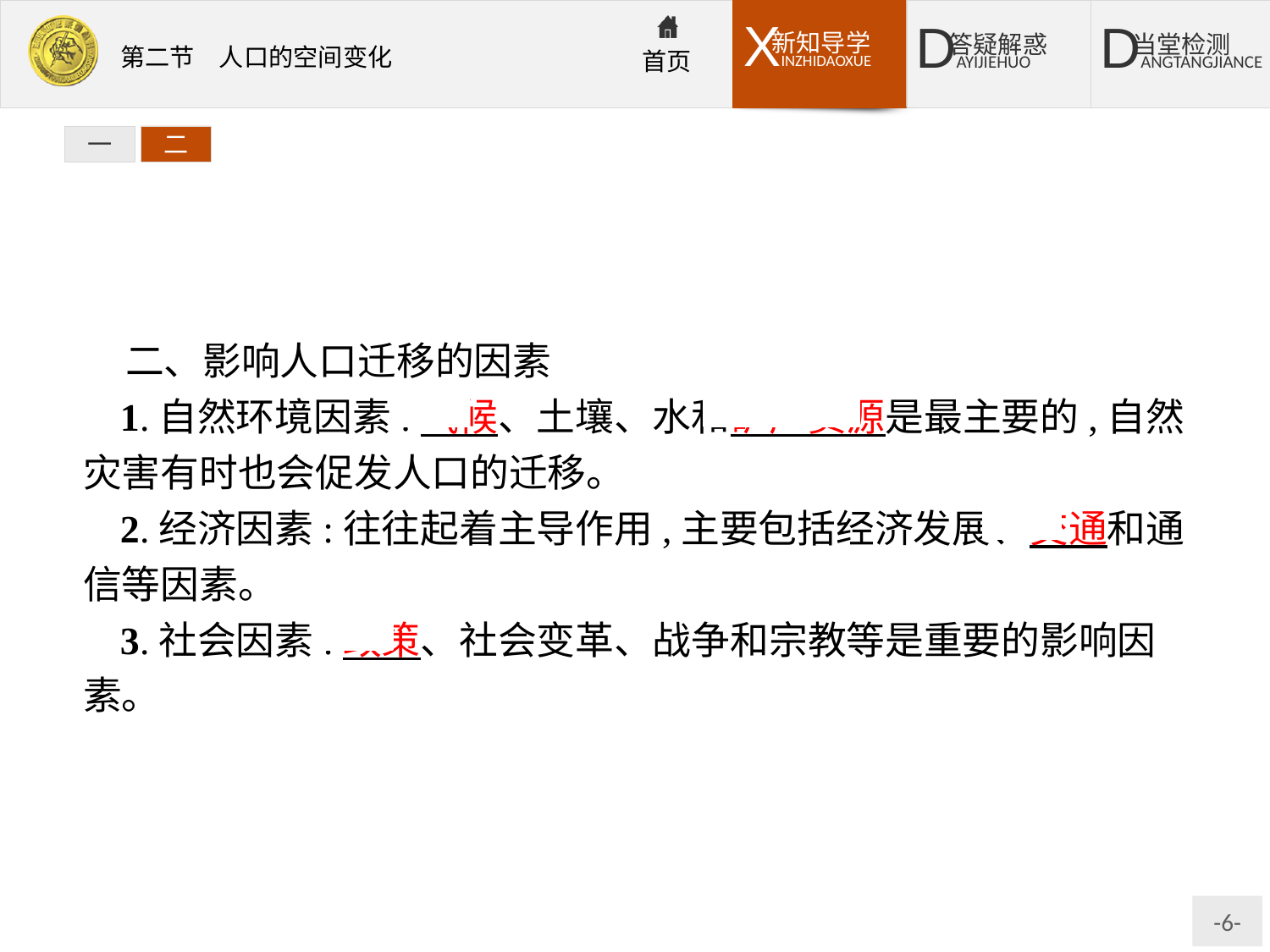

一
二
二、影响人口迁移的因素
1.自然环境因素:气候、土壤、水和矿产资源是最主要的,自然灾害有时也会促发人口的迁移。
2.经济因素:往往起着主导作用,主要包括经济发展、交通和通信等因素。
3.社会因素:政策、社会变革、战争和宗教等是重要的影响因素。